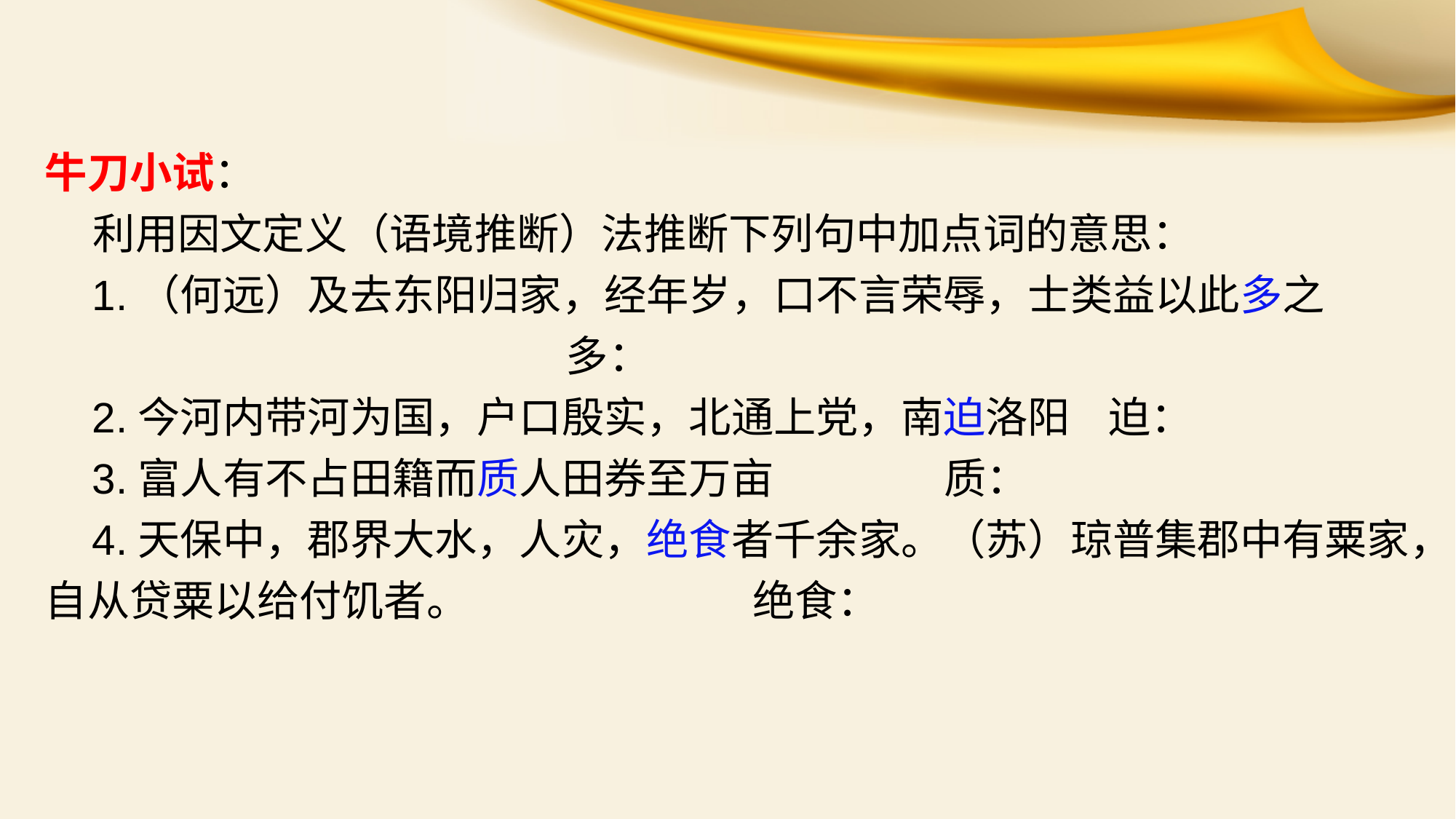

牛刀小试：
    利用因文定义（语境推断）法推断下列句中加点词的意思：
    1.（何远）及去东阳归家，经年岁，口不言荣辱，士类益以此多之
                                                      多：
    2.今河内带河为国，户口殷实，北通上党，南迫洛阳    迫：
    3.富人有不占田籍而质人田券至万亩                  质：
    4.天保中，郡界大水，人灾，绝食者千余家。（苏）琼普集郡中有粟家，自从贷粟以给付饥者。                              绝食：